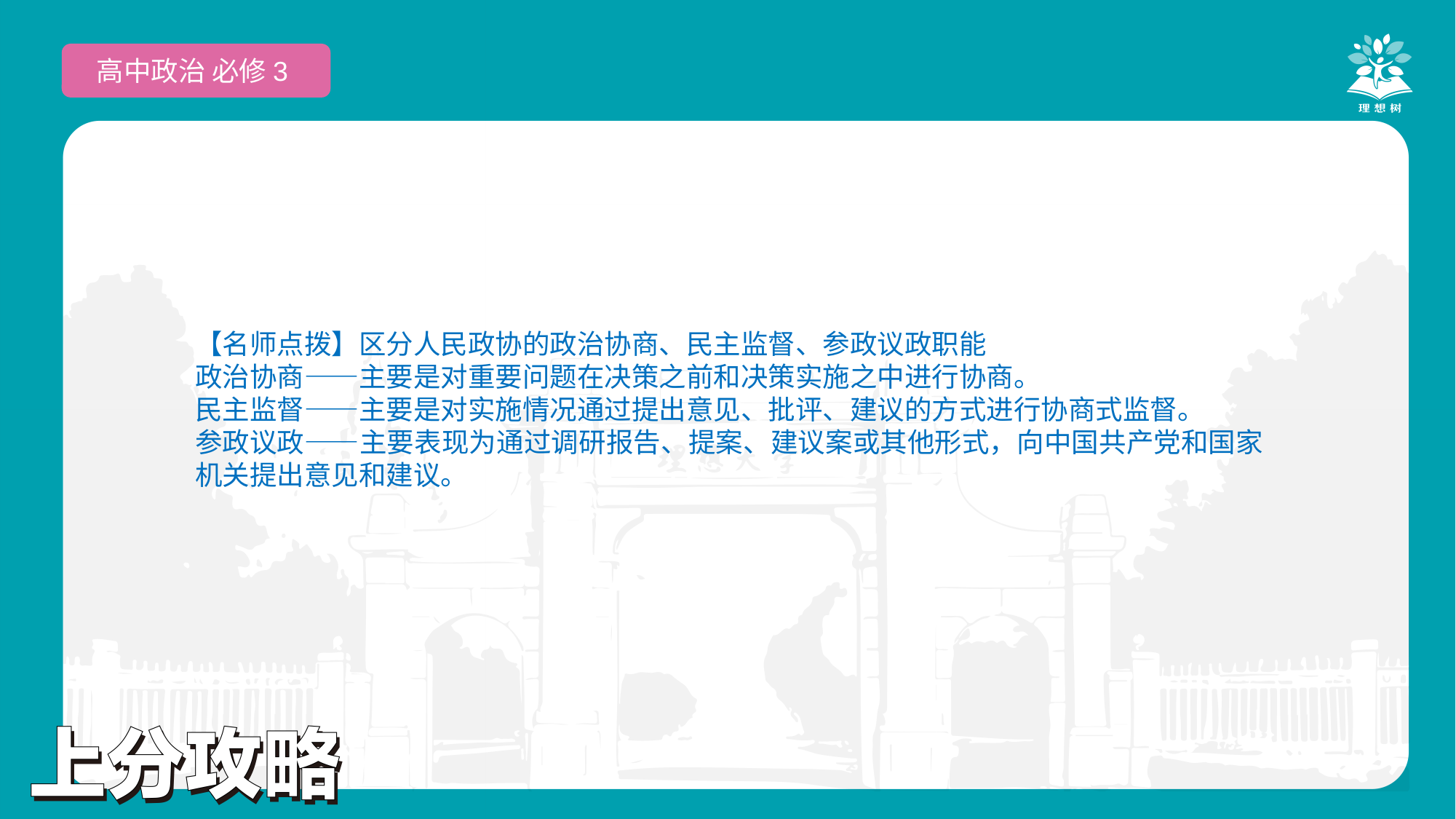

高中政治 必修3
【名师点拨】区分人民政协的政治协商、民主监督、参政议政职能
政治协商——主要是对重要问题在决策之前和决策实施之中进行协商。
民主监督——主要是对实施情况通过提出意见、批评、建议的方式进行协商式监督。
参政议政——主要表现为通过调研报告、提案、建议案或其他形式，向中国共产党和国家机关提出意见和建议。